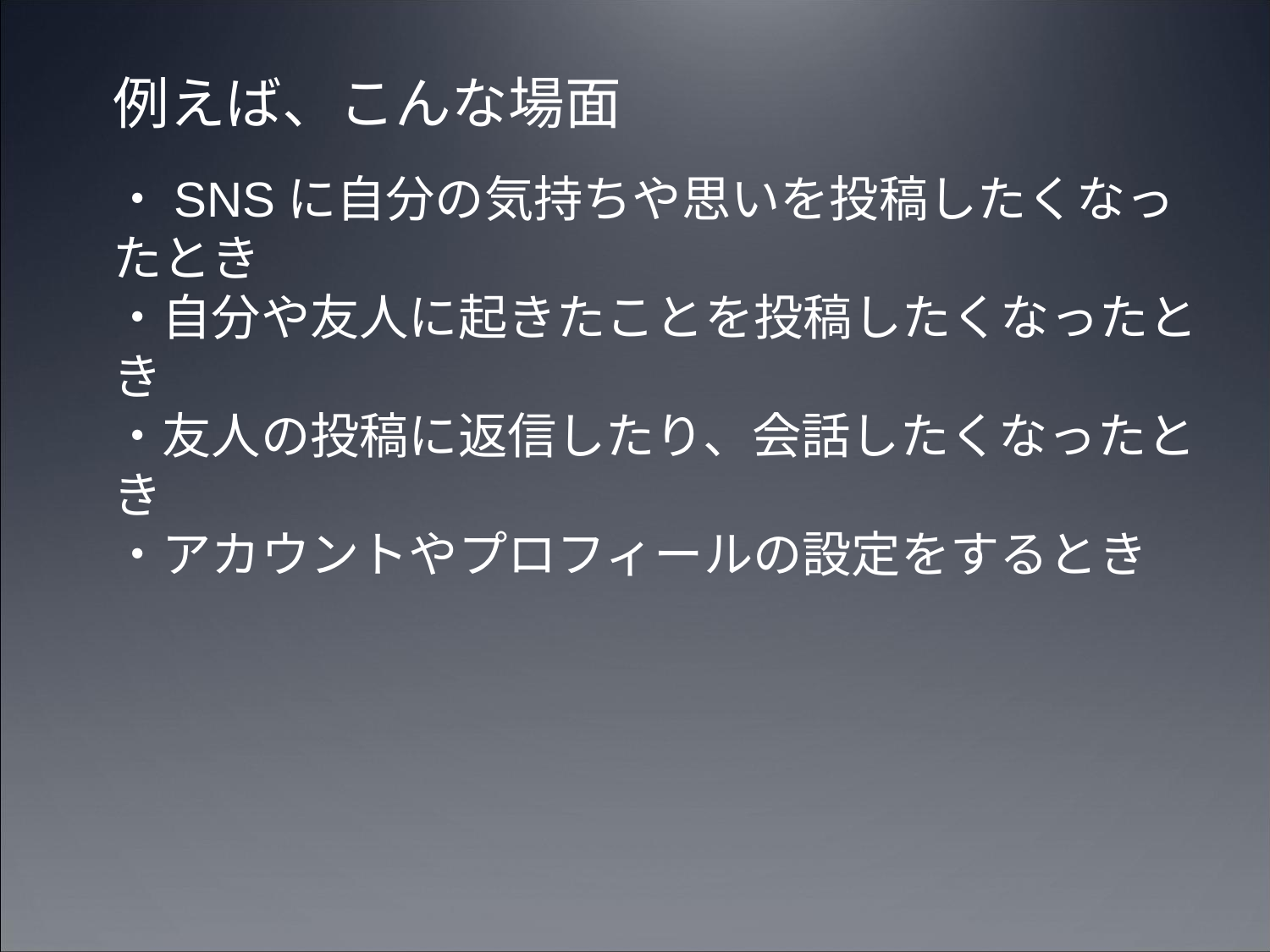

例えば、こんな場面

・SNSに自分の気持ちや思いを投稿したくなったとき
・自分や友人に起きたことを投稿したくなったとき
・友人の投稿に返信したり、会話したくなったとき
・アカウントやプロフィールの設定をするとき